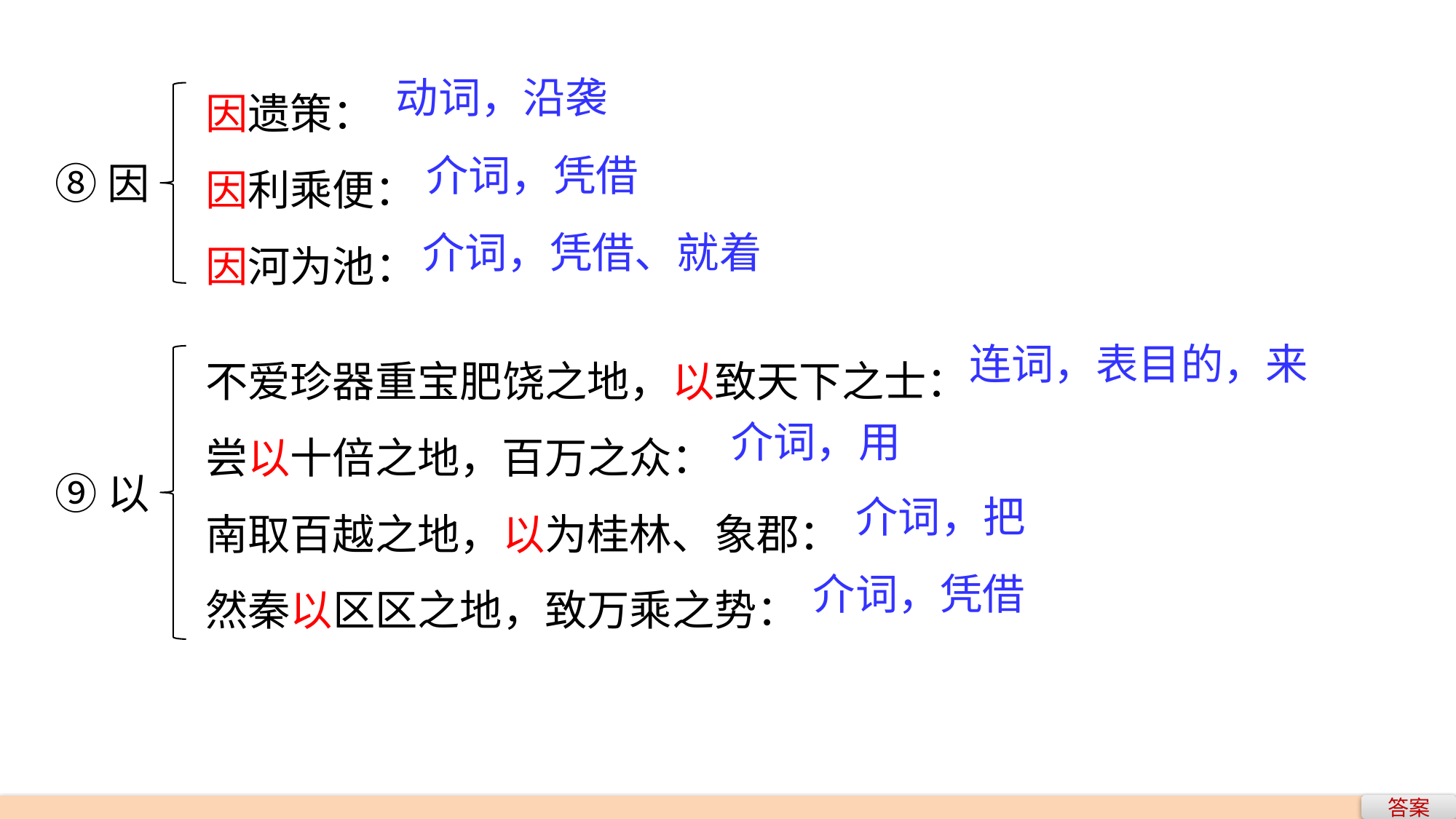

因遗策：
因利乘便：
因河为池：
动词，沿袭

介词，凭借
⑧因
介词，凭借、就着
不爱珍器重宝肥饶之地，以致天下之士：
尝以十倍之地，百万之众：
南取百越之地，以为桂林、象郡：
然秦以区区之地，致万乘之势：
连词，表目的，来

介词，用
⑨以
介词，把
介词，凭借
答案